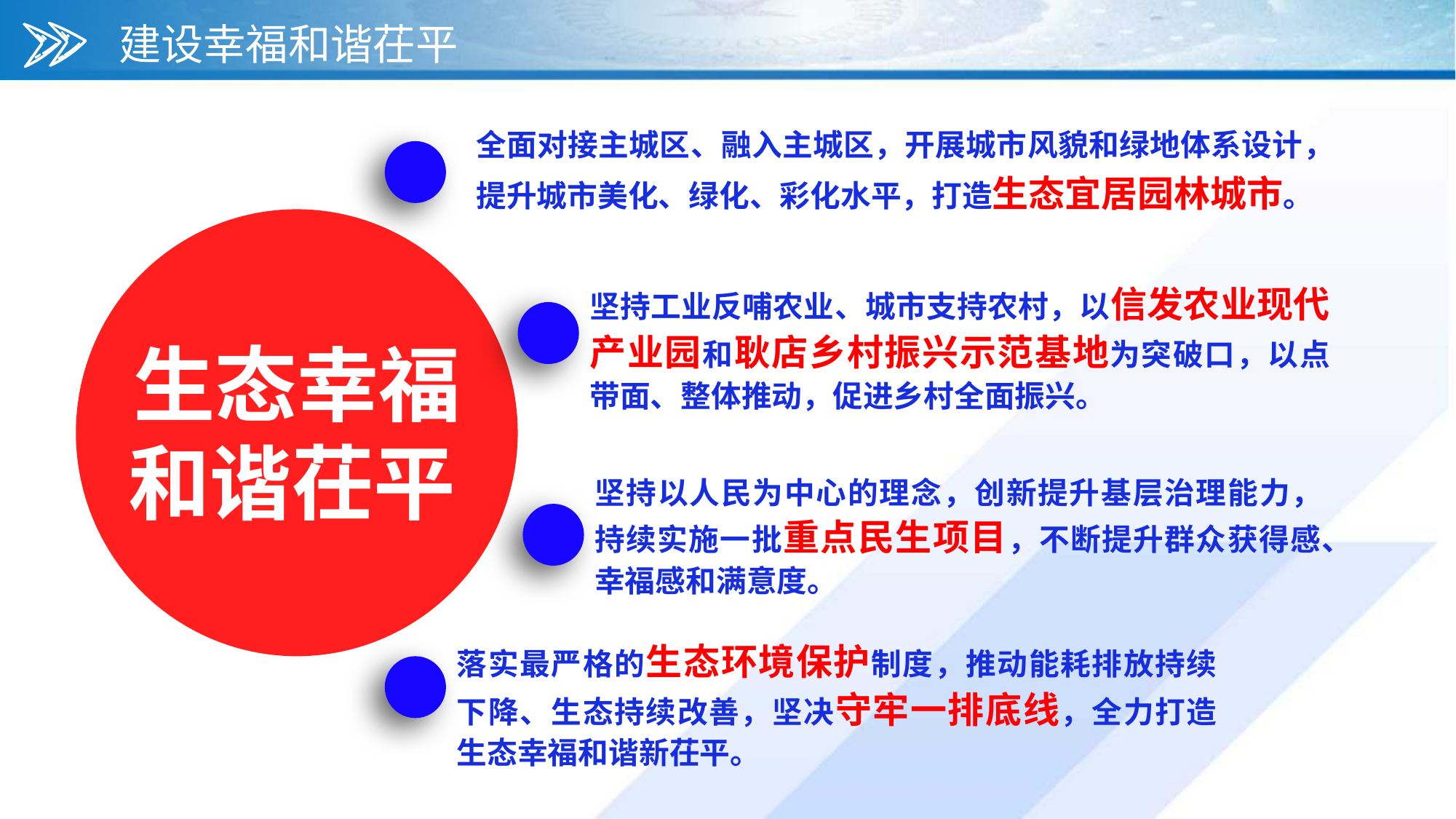

建设幸福和谐茌平
全面对接主城区、融入主城区，开展城市风貌和绿地体系设计，提升城市美化、绿化、彩化水平，打造生态宜居园林城市。

坚持工业反哺农业、城市支持农村，以信发农业现代产业园和耿店乡村振兴示范基地为突破口，以点带面、整体推动，促进乡村全面振兴。

生态幸福和谐茌平
坚持以人民为中心的理念，创新提升基层治理能力，持续实施一批重点民生项目，不断提升群众获得感、幸福感和满意度。

落实最严格的生态环境保护制度，推动能耗排放持续下降、生态持续改善，坚决守牢一排底线，全力打造生态幸福和谐新茌平。